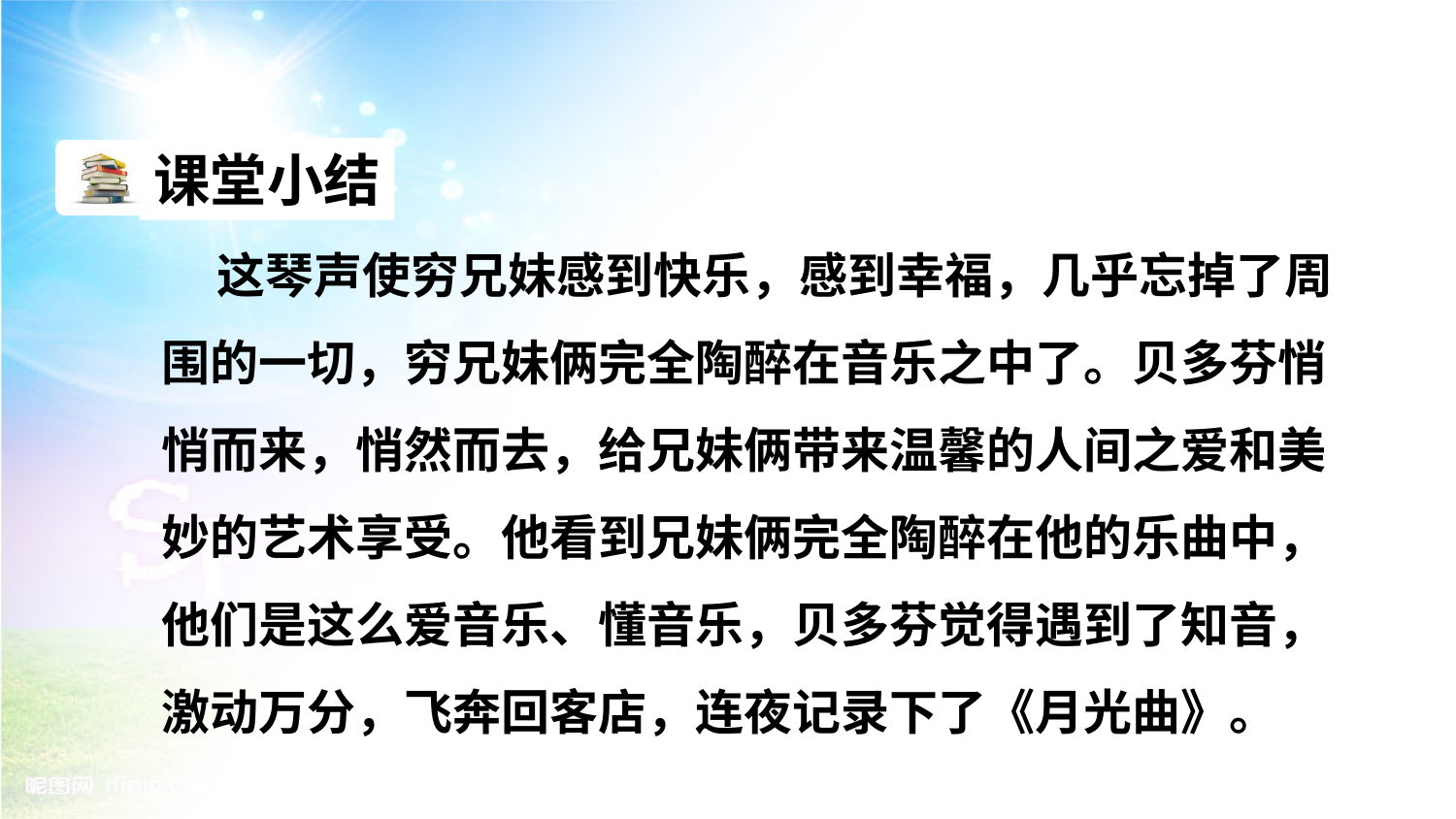

课堂小结

    这琴声使穷兄妹感到快乐，感到幸福，几乎忘掉了周围的一切，穷兄妹俩完全陶醉在音乐之中了。贝多芬悄悄而来，悄然而去，给兄妹俩带来温馨的人间之爱和美妙的艺术享受。他看到兄妹俩完全陶醉在他的乐曲中，他们是这么爱音乐、懂音乐，贝多芬觉得遇到了知音，激动万分，飞奔回客店，连夜记录下了《月光曲》。